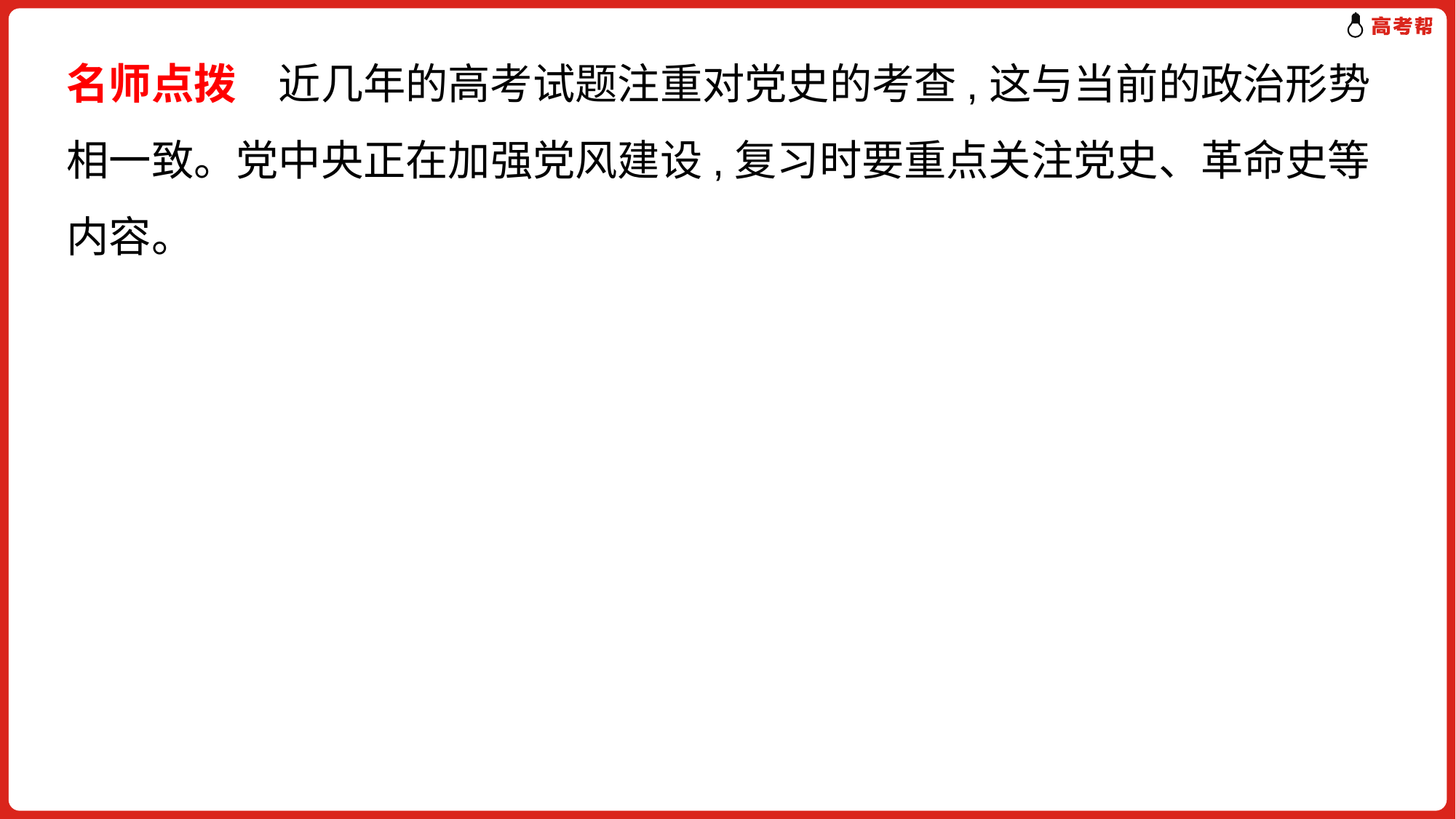

名师点拨　近几年的高考试题注重对党史的考查,这与当前的政治形势相一致。党中央正在加强党风建设,复习时要重点关注党史、革命史等内容。